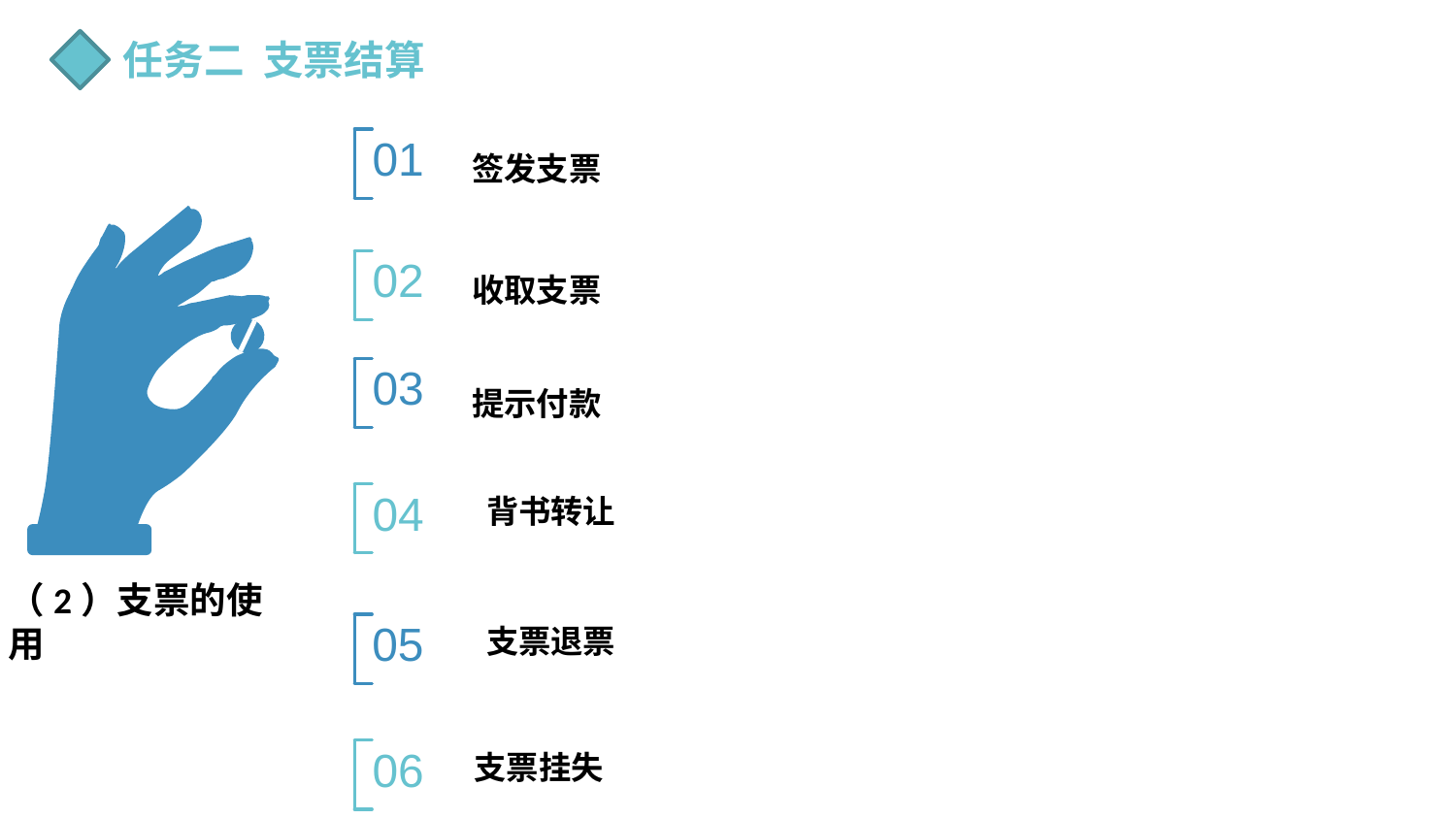

任务二  支票结算

01
签发支票

02
收取支票

03
提示付款
04
背书转让
（2）支票的使用
05
支票退票
06
支票挂失